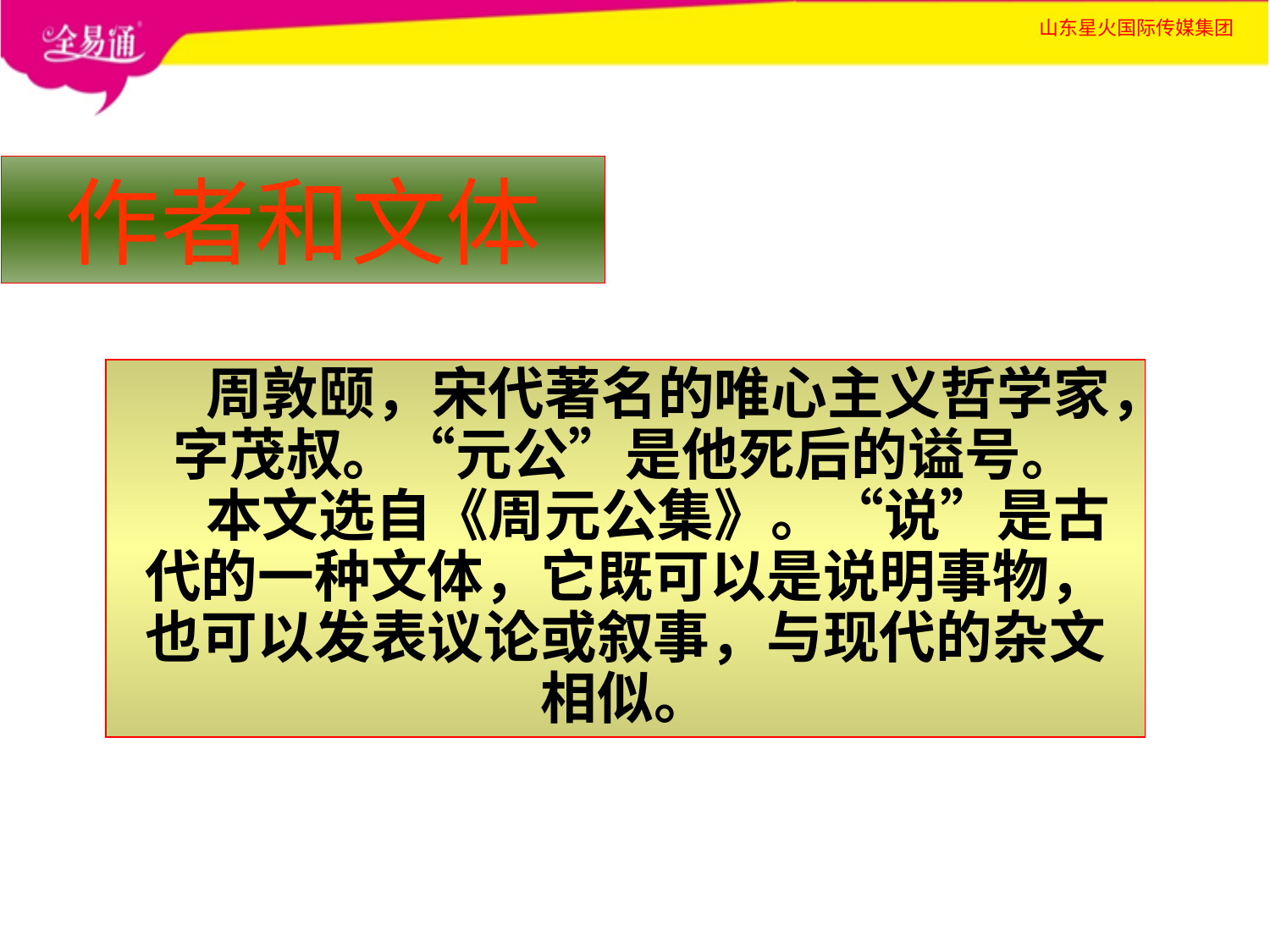

# 作者和文体
    周敦颐，宋代著名的唯心主义哲学家，字茂叔。“元公”是他死后的谥号。
    本文选自《周元公集》。“说”是古代的一种文体，它既可以是说明事物，也可以发表议论或叙事，与现代的杂文相似。